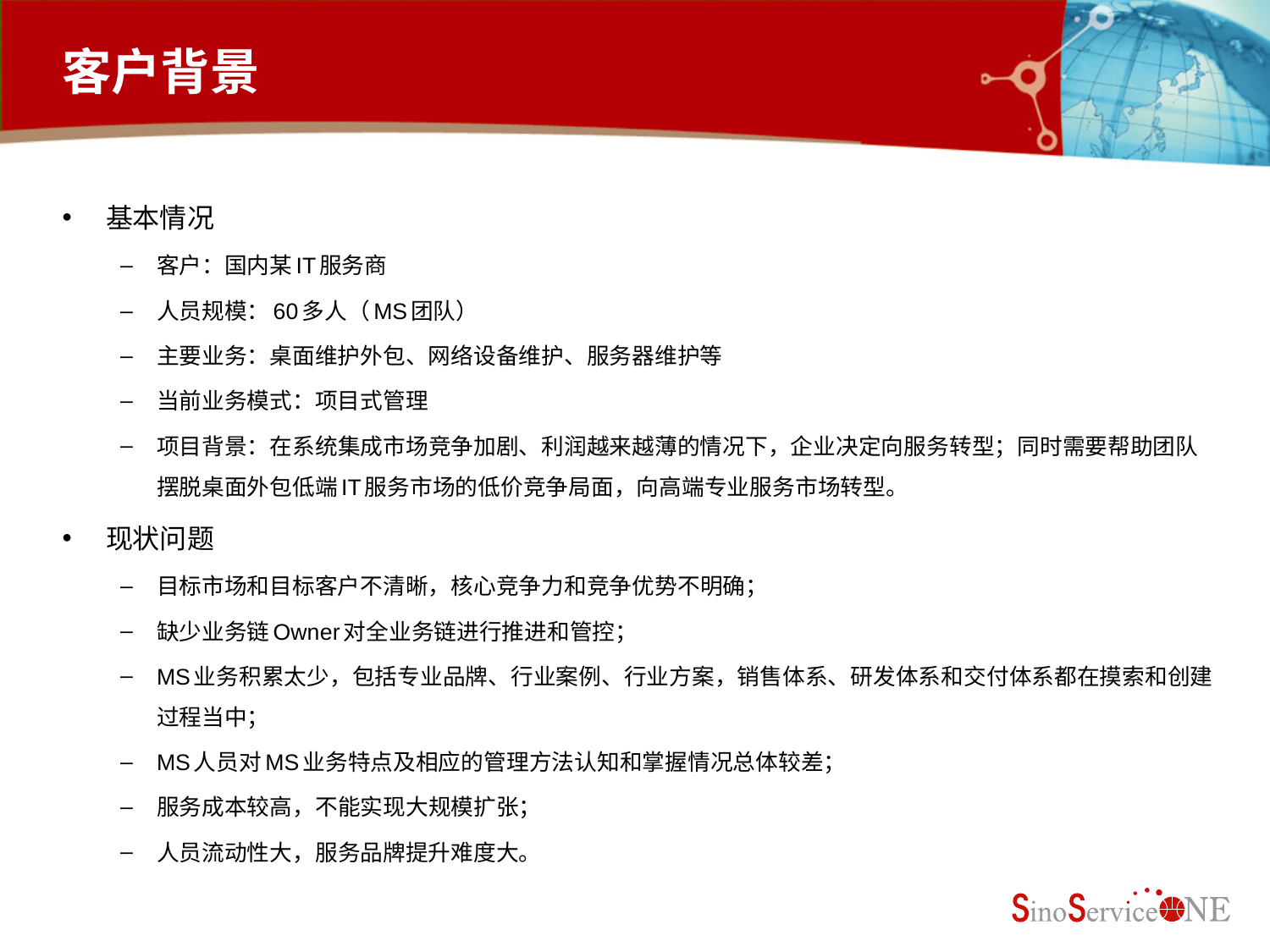

# 客户背景
基本情况
客户：国内某IT服务商
人员规模：60多人（MS团队）
主要业务：桌面维护外包、网络设备维护、服务器维护等
当前业务模式：项目式管理
项目背景：在系统集成市场竞争加剧、利润越来越薄的情况下，企业决定向服务转型；同时需要帮助团队摆脱桌面外包低端IT服务市场的低价竞争局面，向高端专业服务市场转型。
现状问题
目标市场和目标客户不清晰，核心竞争力和竞争优势不明确；
缺少业务链Owner对全业务链进行推进和管控；
MS业务积累太少，包括专业品牌、行业案例、行业方案，销售体系、研发体系和交付体系都在摸索和创建过程当中；
MS人员对MS业务特点及相应的管理方法认知和掌握情况总体较差；
服务成本较高，不能实现大规模扩张；
人员流动性大，服务品牌提升难度大。